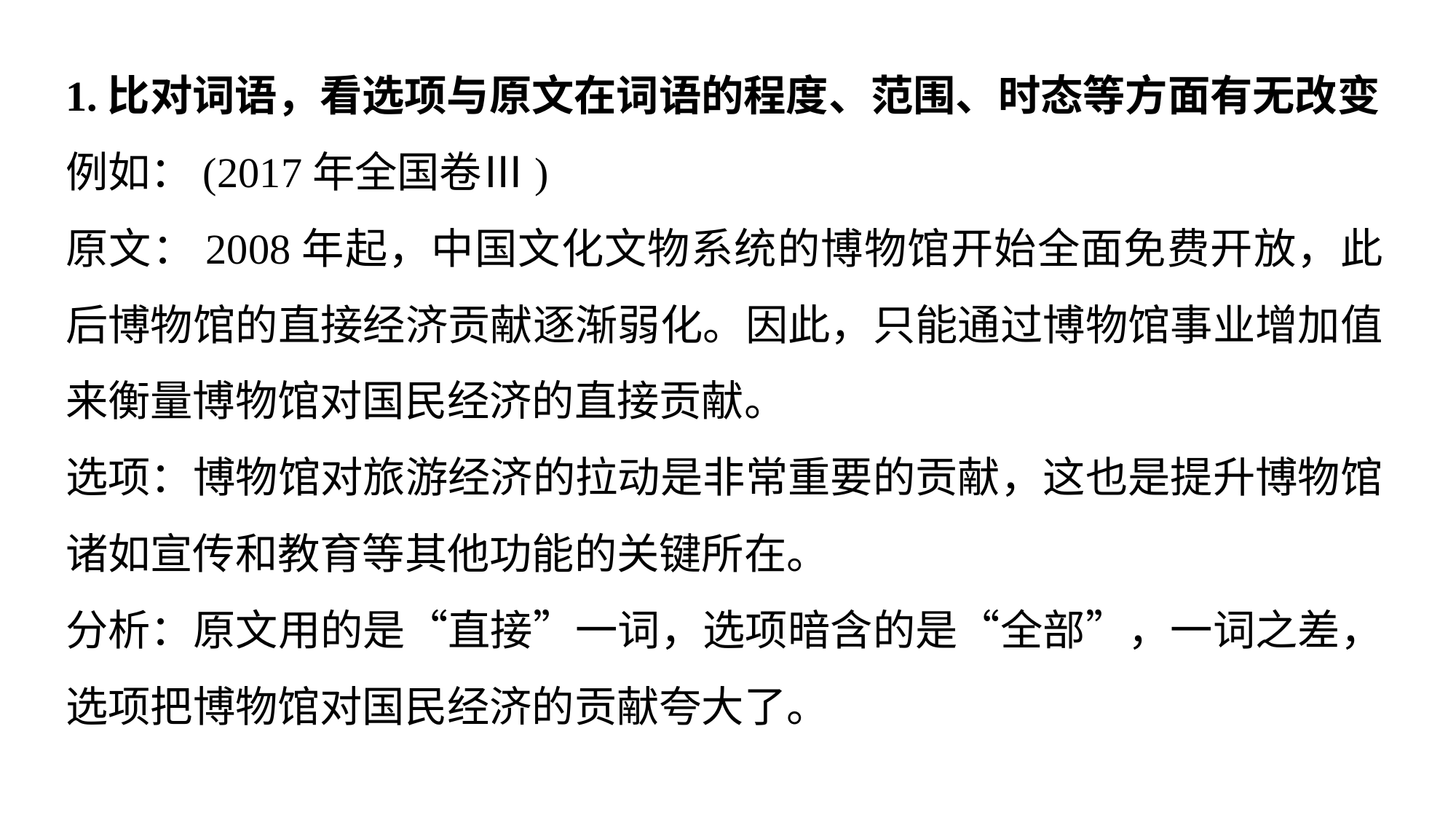

1.比对词语，看选项与原文在词语的程度、范围、时态等方面有无改变
例如：(2017年全国卷Ⅲ)
原文：2008年起，中国文化文物系统的博物馆开始全面免费开放，此后博物馆的直接经济贡献逐渐弱化。因此，只能通过博物馆事业增加值来衡量博物馆对国民经济的直接贡献。
选项：博物馆对旅游经济的拉动是非常重要的贡献，这也是提升博物馆诸如宣传和教育等其他功能的关键所在。
分析：原文用的是“直接”一词，选项暗含的是“全部”，一词之差，选项把博物馆对国民经济的贡献夸大了。